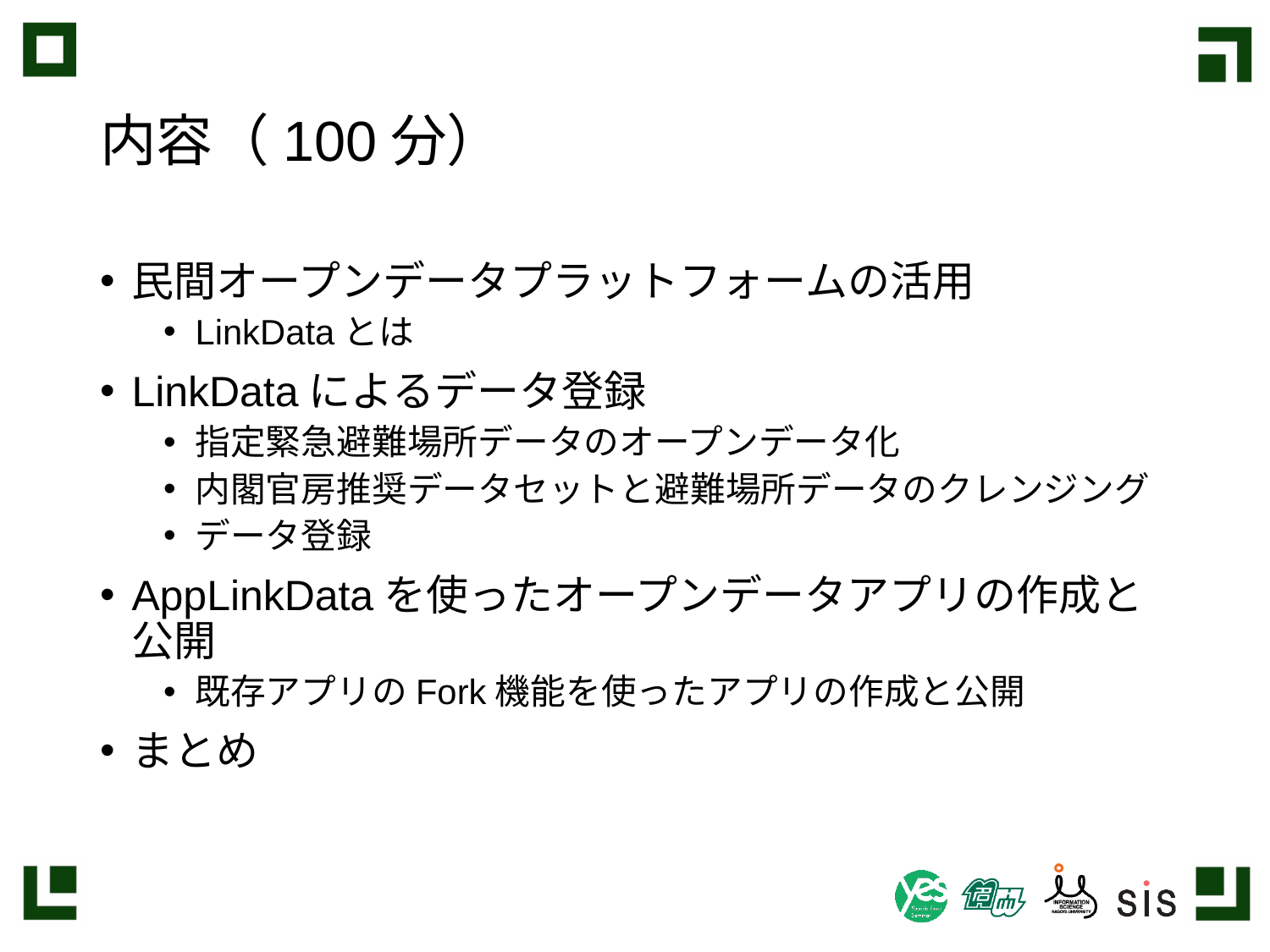

# 内容（100分）
民間オープンデータプラットフォームの活用
LinkDataとは
LinkDataによるデータ登録
指定緊急避難場所データのオープンデータ化
内閣官房推奨データセットと避難場所データのクレンジング
データ登録
AppLinkDataを使ったオープンデータアプリの作成と公開
既存アプリのFork機能を使ったアプリの作成と公開
まとめ